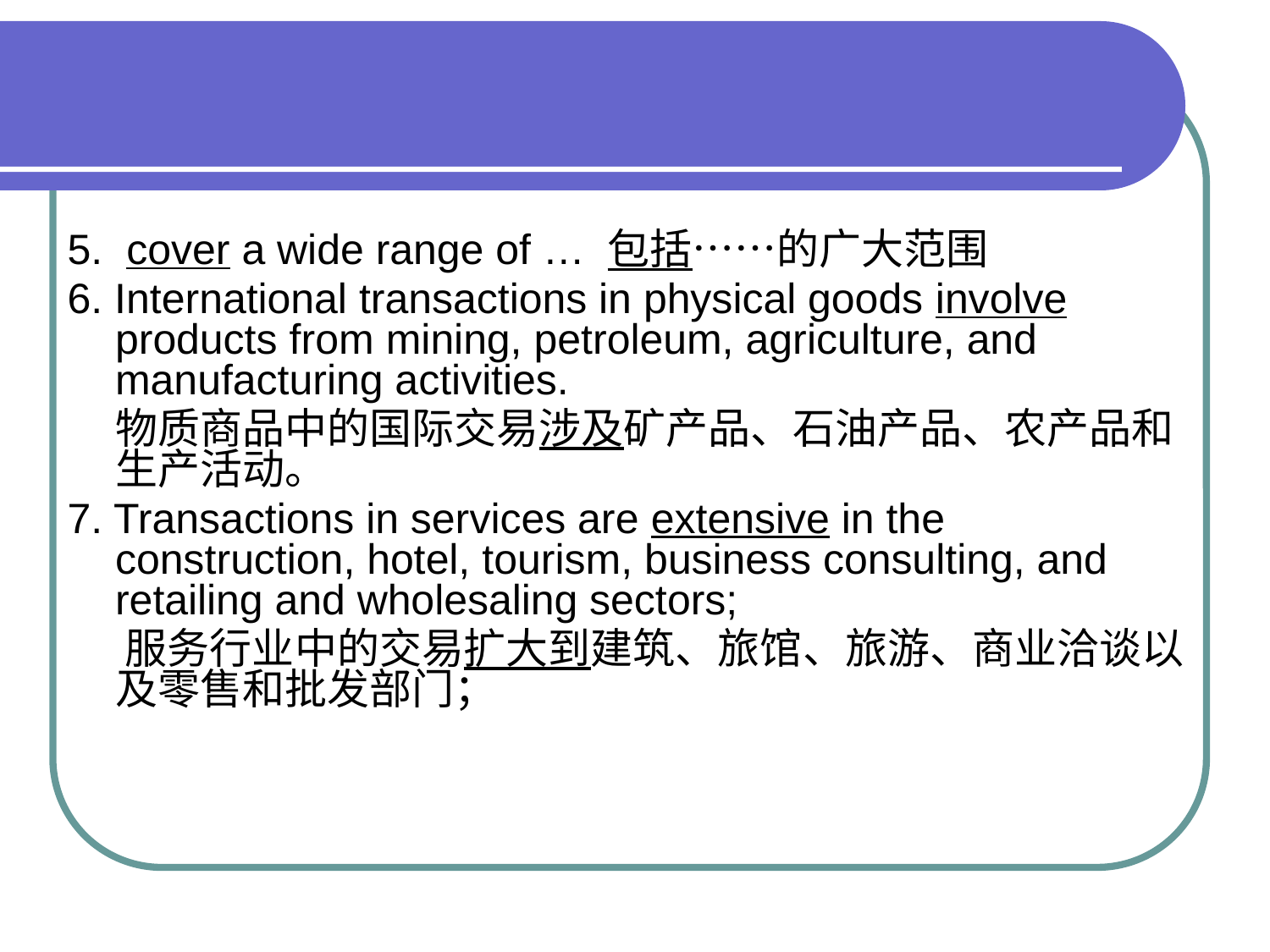

5.  cover a wide range of … 包括……的广大范围
6. International transactions in physical goods involve products from mining, petroleum, agriculture, and manufacturing activities.
    物质商品中的国际交易涉及矿产品、石油产品、农产品和生产活动。
7. Transactions in services are extensive in the construction, hotel, tourism, business consulting, and retailing and wholesaling sectors;
     服务行业中的交易扩大到建筑、旅馆、旅游、商业洽谈以及零售和批发部门；